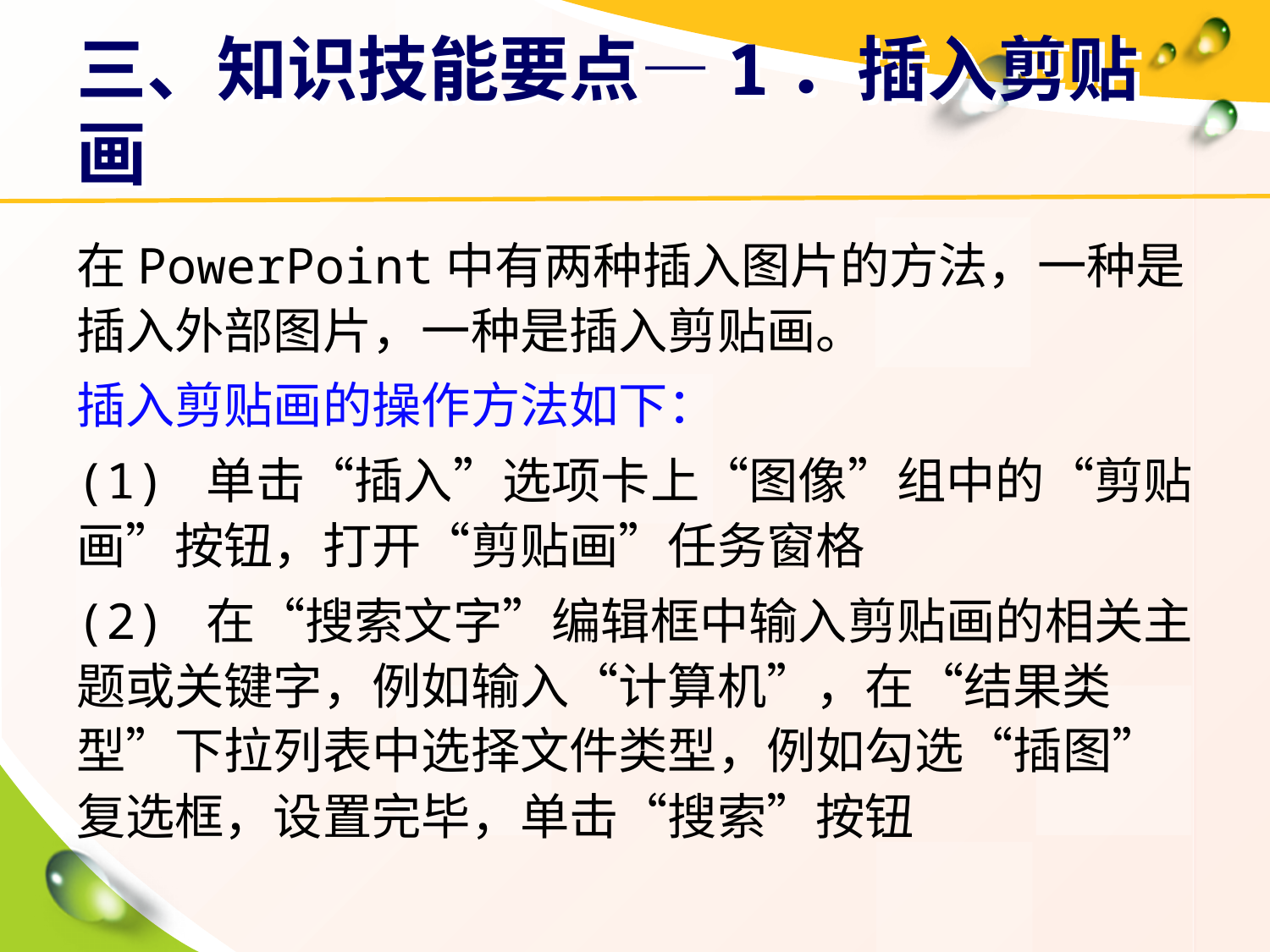

# 三、知识技能要点—1．插入剪贴画
在PowerPoint中有两种插入图片的方法，一种是插入外部图片，一种是插入剪贴画。
插入剪贴画的操作方法如下：
(1) 单击“插入”选项卡上“图像”组中的“剪贴画”按钮，打开“剪贴画”任务窗格
(2) 在“搜索文字”编辑框中输入剪贴画的相关主题或关键字，例如输入“计算机”，在“结果类型”下拉列表中选择文件类型，例如勾选“插图”复选框，设置完毕，单击“搜索”按钮